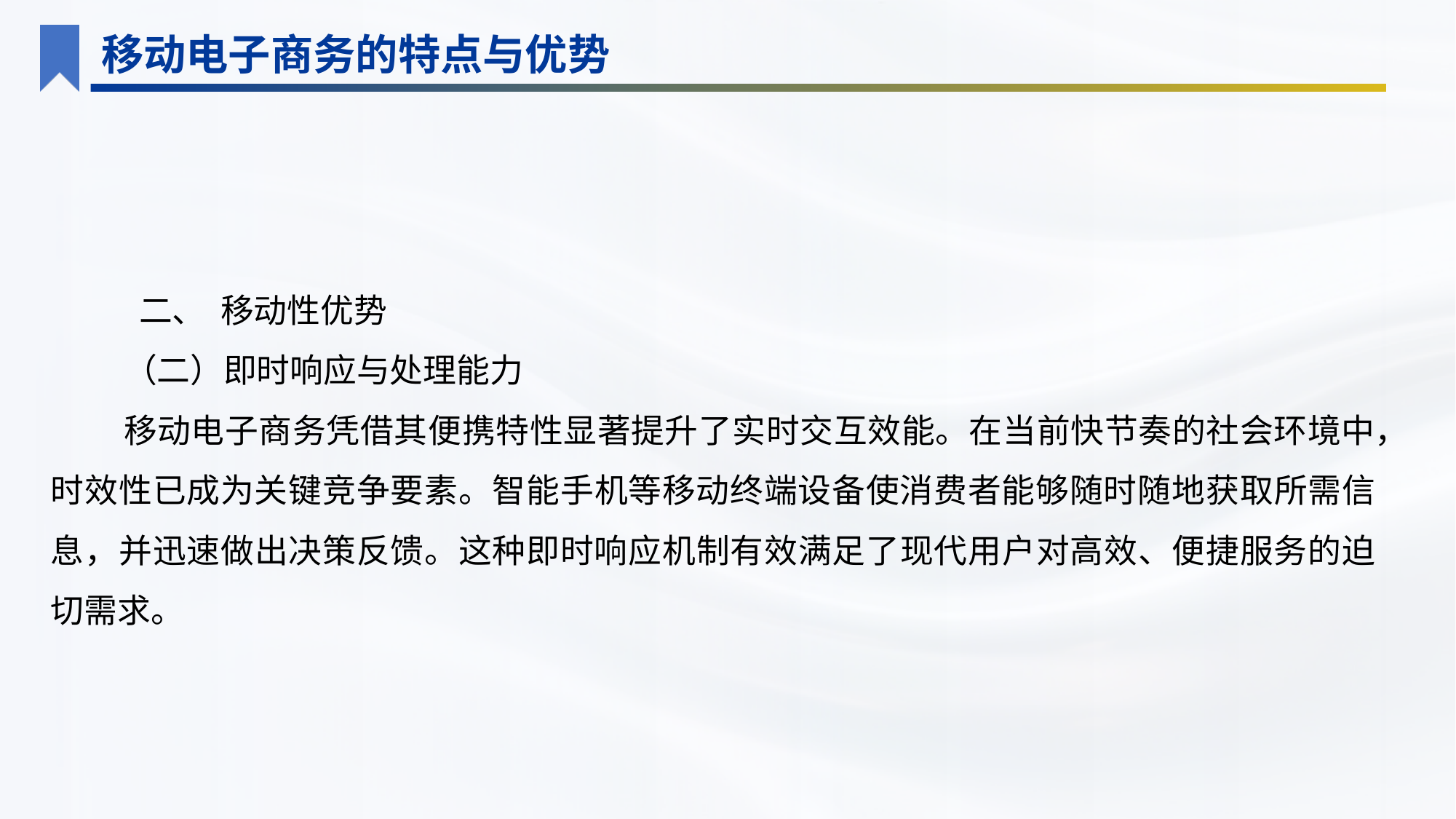

移动电子商务的特点与优势
 二、  移动性优势
（二）即时响应与处理能力
移动电子商务凭借其便携特性显著提升了实时交互效能。在当前快节奏的社会环境中，时效性已成为关键竞争要素。智能手机等移动终端设备使消费者能够随时随地获取所需信息，并迅速做出决策反馈。这种即时响应机制有效满足了现代用户对高效、便捷服务的迫切需求。